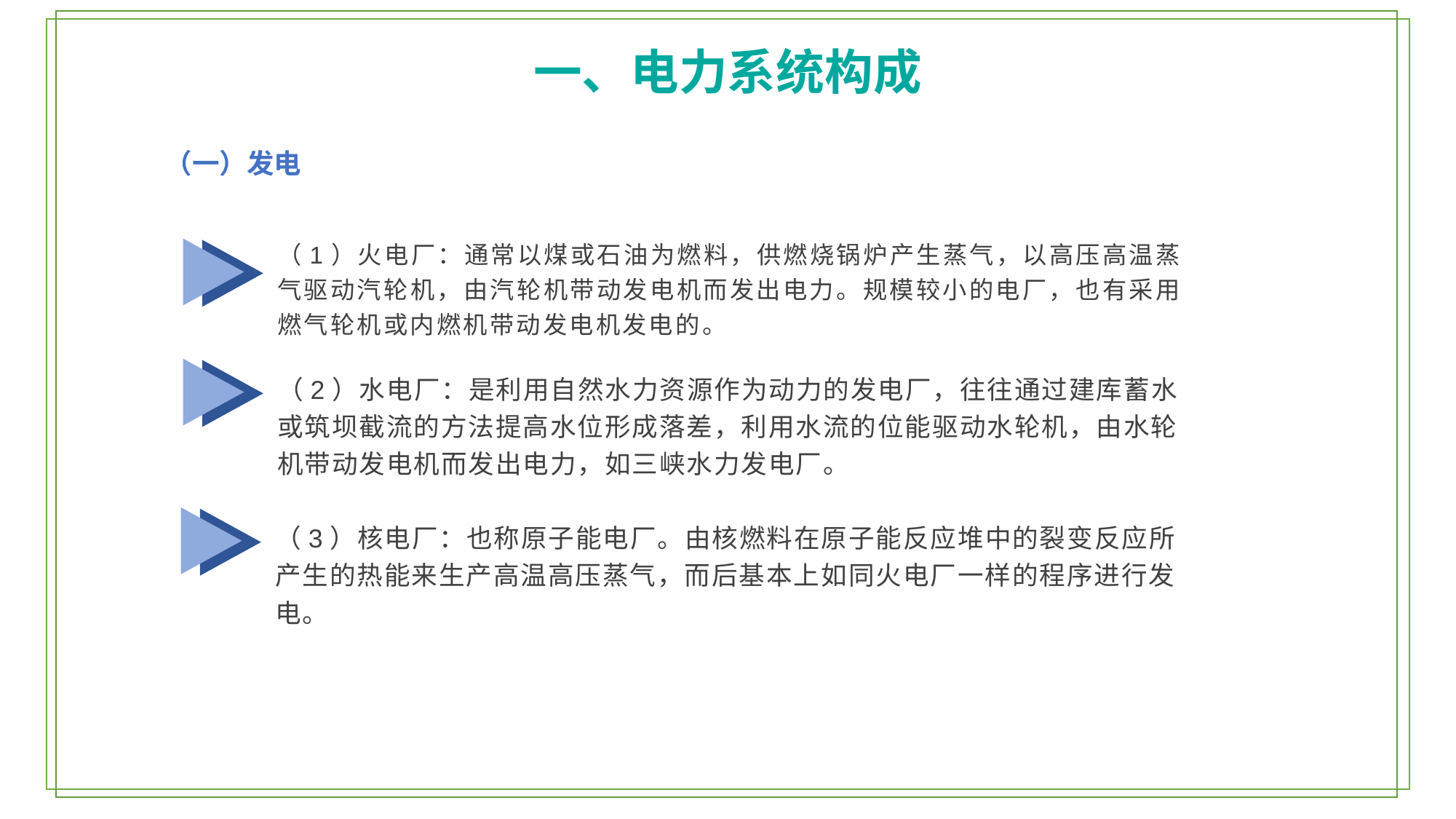

一、电力系统构成
（一）发电
（1）火电厂：通常以煤或石油为燃料，供燃烧锅炉产生蒸气，以高压高温蒸气驱动汽轮机，由汽轮机带动发电机而发出电力。规模较小的电厂，也有采用燃气轮机或内燃机带动发电机发电的。

（2）水电厂：是利用自然水力资源作为动力的发电厂，往往通过建库蓄水或筑坝截流的方法提高水位形成落差，利用水流的位能驱动水轮机，由水轮机带动发电机而发出电力，如三峡水力发电厂。

（3）核电厂：也称原子能电厂。由核燃料在原子能反应堆中的裂变反应所产生的热能来生产高温高压蒸气，而后基本上如同火电厂一样的程序进行发电。